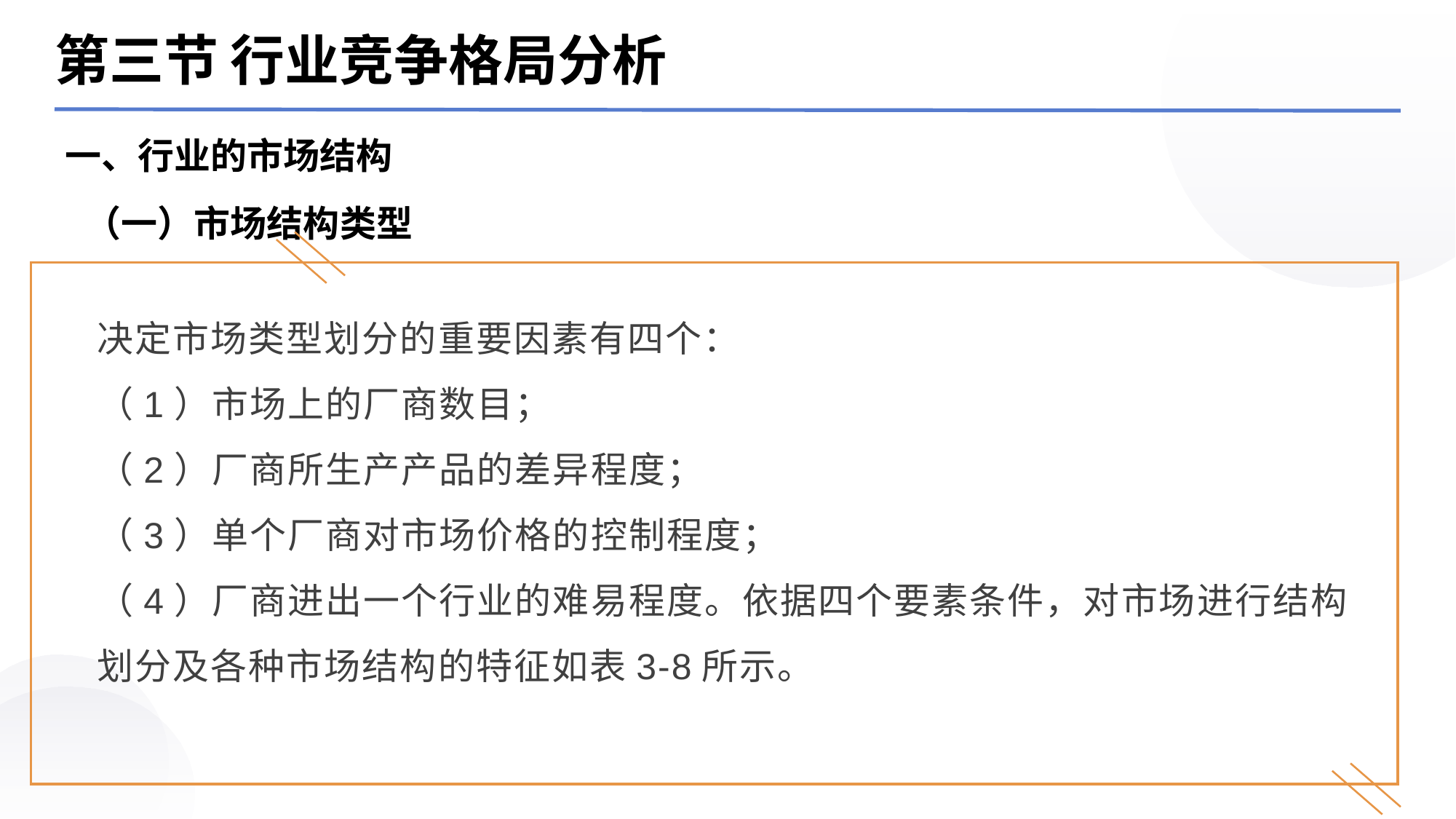

第三节 行业竞争格局分析
一、行业的市场结构
（一）市场结构类型

决定市场类型划分的重要因素有四个：
（1）市场上的厂商数目；
（2）厂商所生产产品的差异程度；
（3）单个厂商对市场价格的控制程度；
（4）厂商进出一个行业的难易程度。依据四个要素条件，对市场进行结构划分及各种市场结构的特征如表3-8所示。